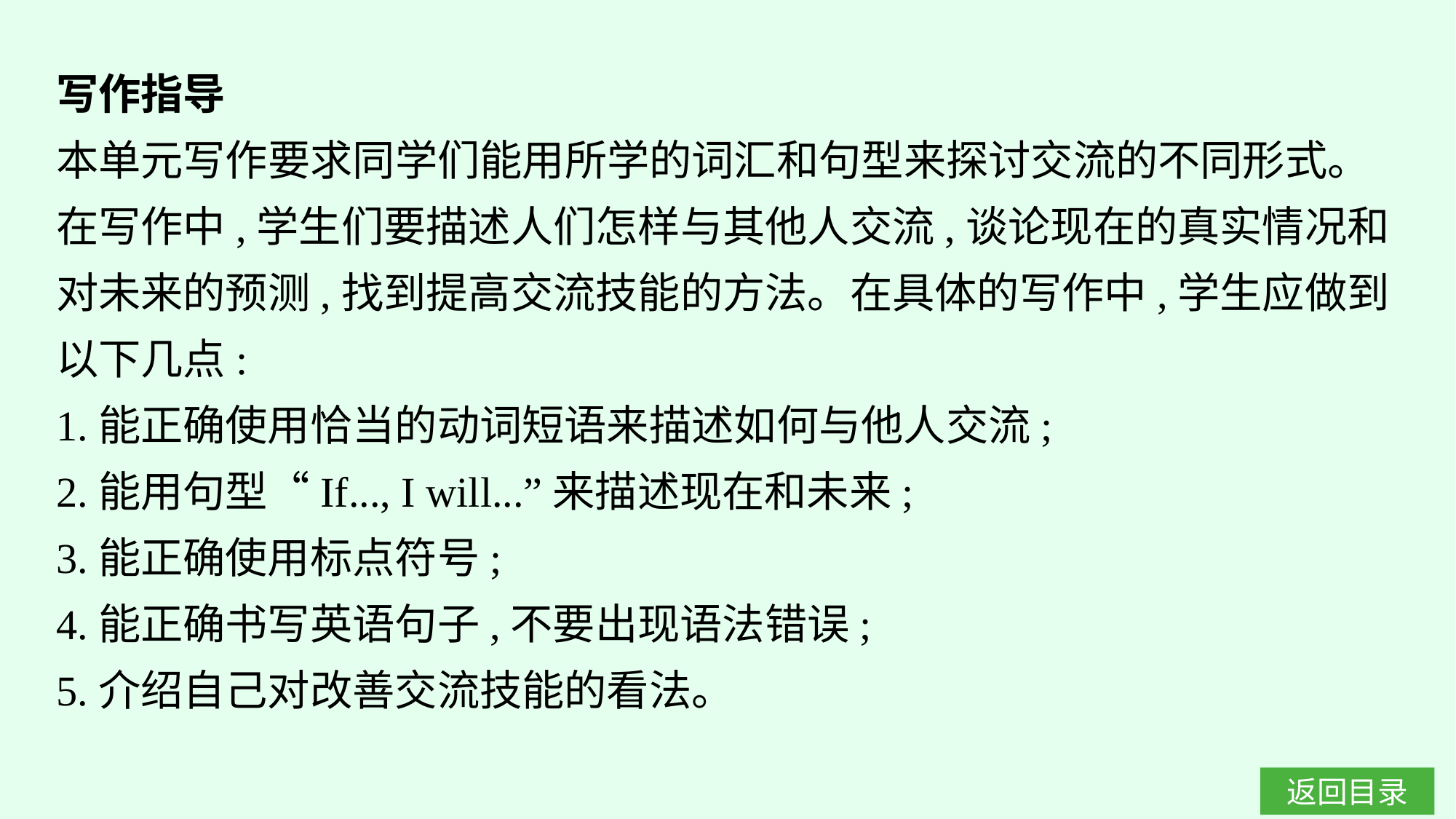

写作指导
本单元写作要求同学们能用所学的词汇和句型来探讨交流的不同形式。在写作中,学生们要描述人们怎样与其他人交流,谈论现在的真实情况和对未来的预测,找到提高交流技能的方法。在具体的写作中,学生应做到以下几点:
1.能正确使用恰当的动词短语来描述如何与他人交流;
2.能用句型“If..., I will...”来描述现在和未来;
3.能正确使用标点符号;
4.能正确书写英语句子,不要出现语法错误;
5.介绍自己对改善交流技能的看法。